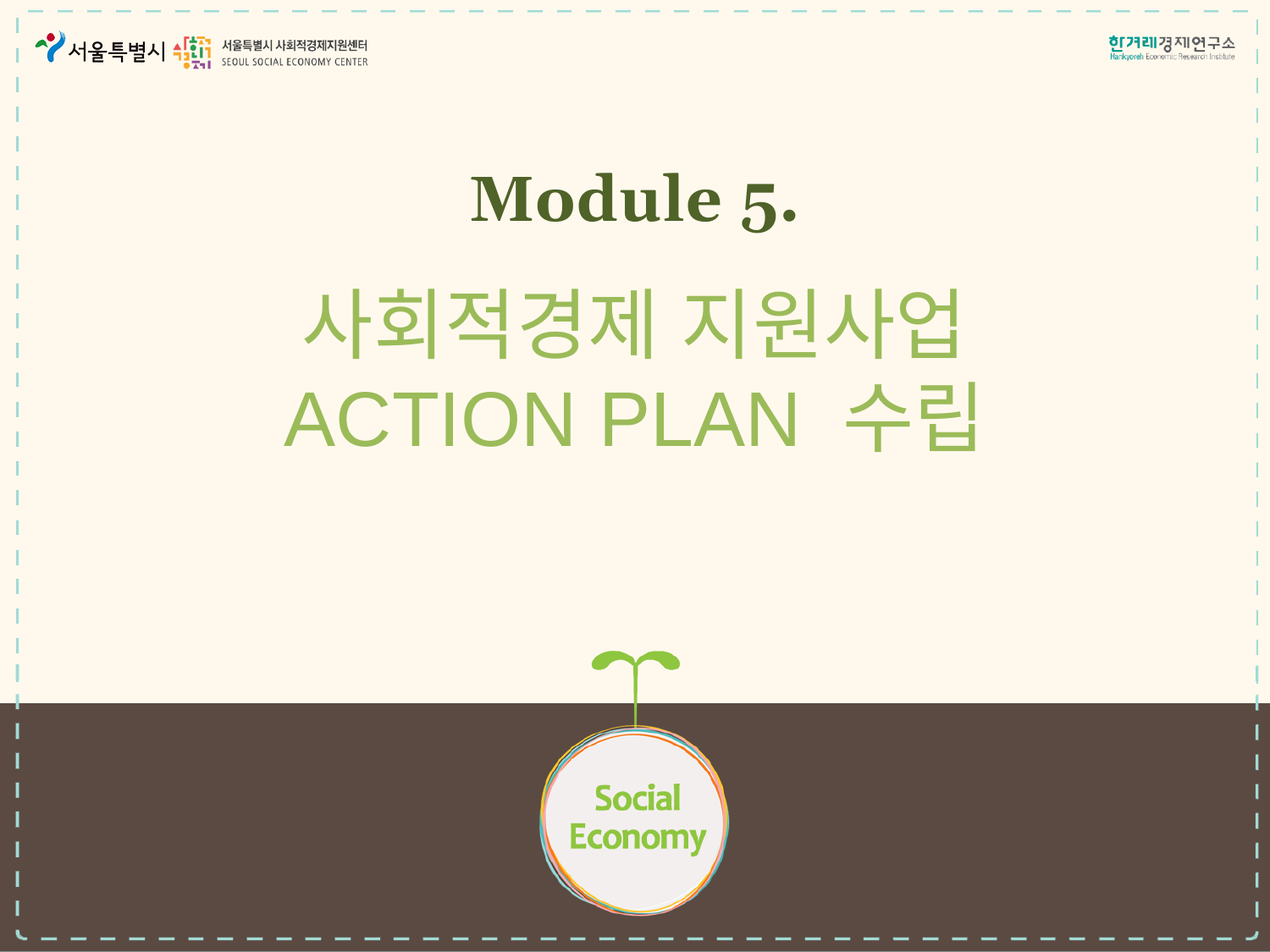

Module 5.

사회적경제 지원사업
Action Plan 수립